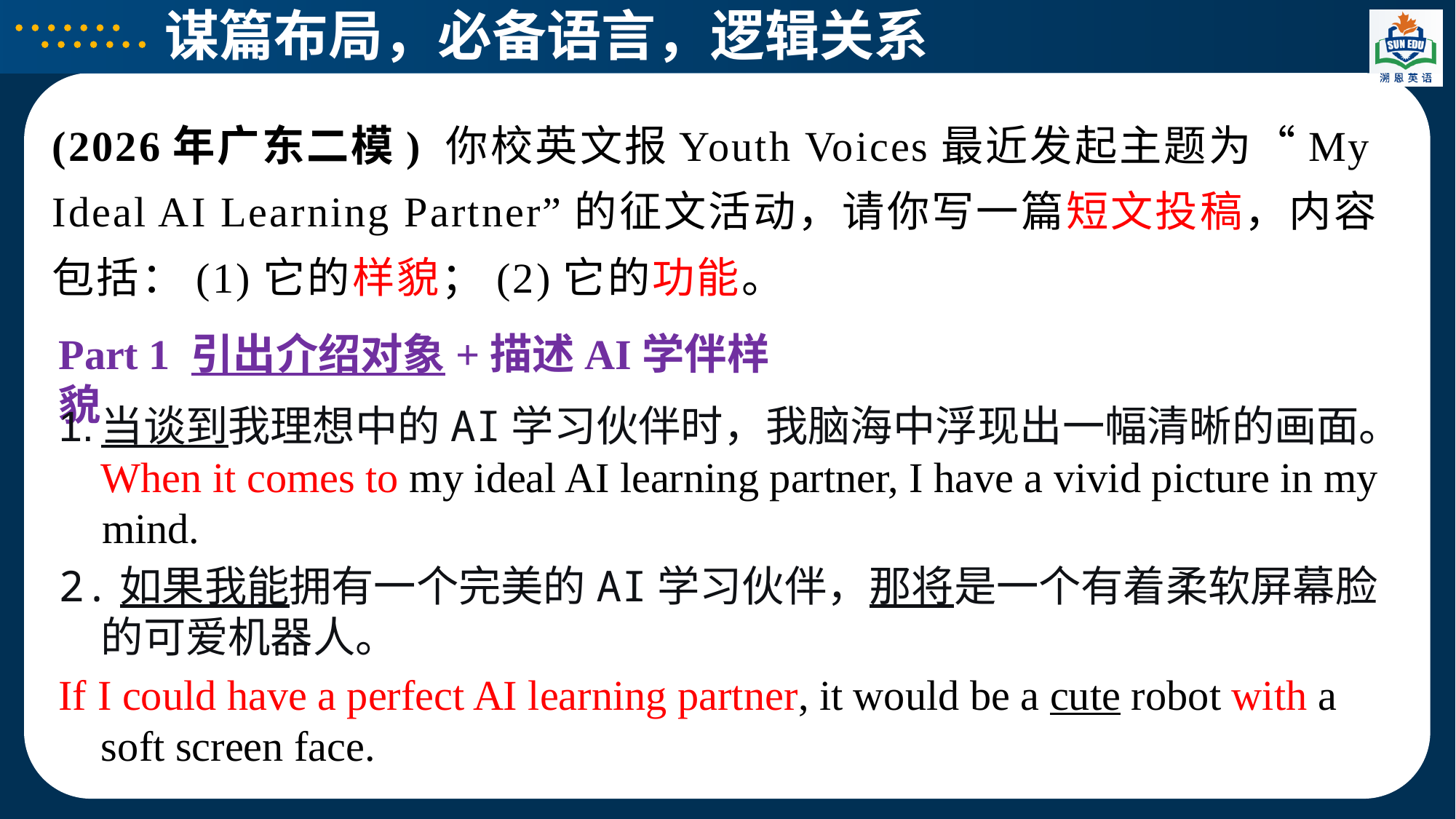

谋篇布局，必备语言，逻辑关系

(2026年广东二模) 你校英文报Youth Voices最近发起主题为“My Ideal AI Learning Partner”的征文活动，请你写一篇短文投稿，内容包括：(1)它的样貌；(2)它的功能。
Part 1 引出介绍对象+描述AI学伴样貌
当谈到我理想中的AI学习伙伴时，我脑海中浮现出一幅清晰的画面。
When it comes to my ideal AI learning partner, I have a vivid picture in my mind.
2.如果我能拥有一个完美的AI学习伙伴，那将是一个有着柔软屏幕脸的可爱机器人。
If I could have a perfect AI learning partner, it would be a cute robot with a soft screen face.